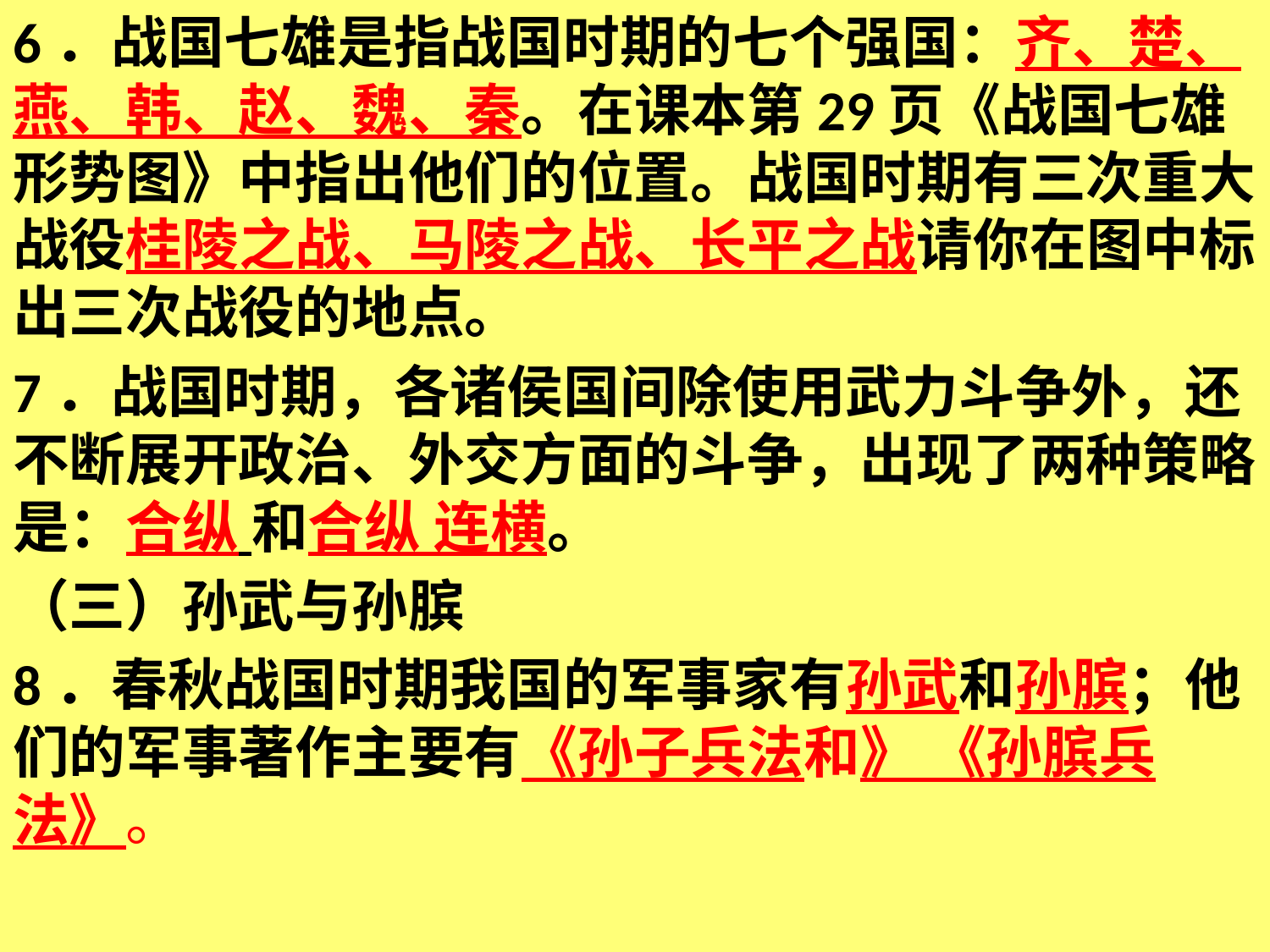

6．战国七雄是指战国时期的七个强国：齐、楚、燕、韩、赵、魏、秦。在课本第29页《战国七雄形势图》中指出他们的位置。战国时期有三次重大战役桂陵之战、马陵之战、长平之战请你在图中标出三次战役的地点。
7．战国时期，各诸侯国间除使用武力斗争外，还不断展开政治、外交方面的斗争，出现了两种策略是：合纵 和合纵 连横。
（三）孙武与孙膑
8．春秋战国时期我国的军事家有孙武和孙膑；他们的军事著作主要有《孙子兵法和》 《孙膑兵法》。